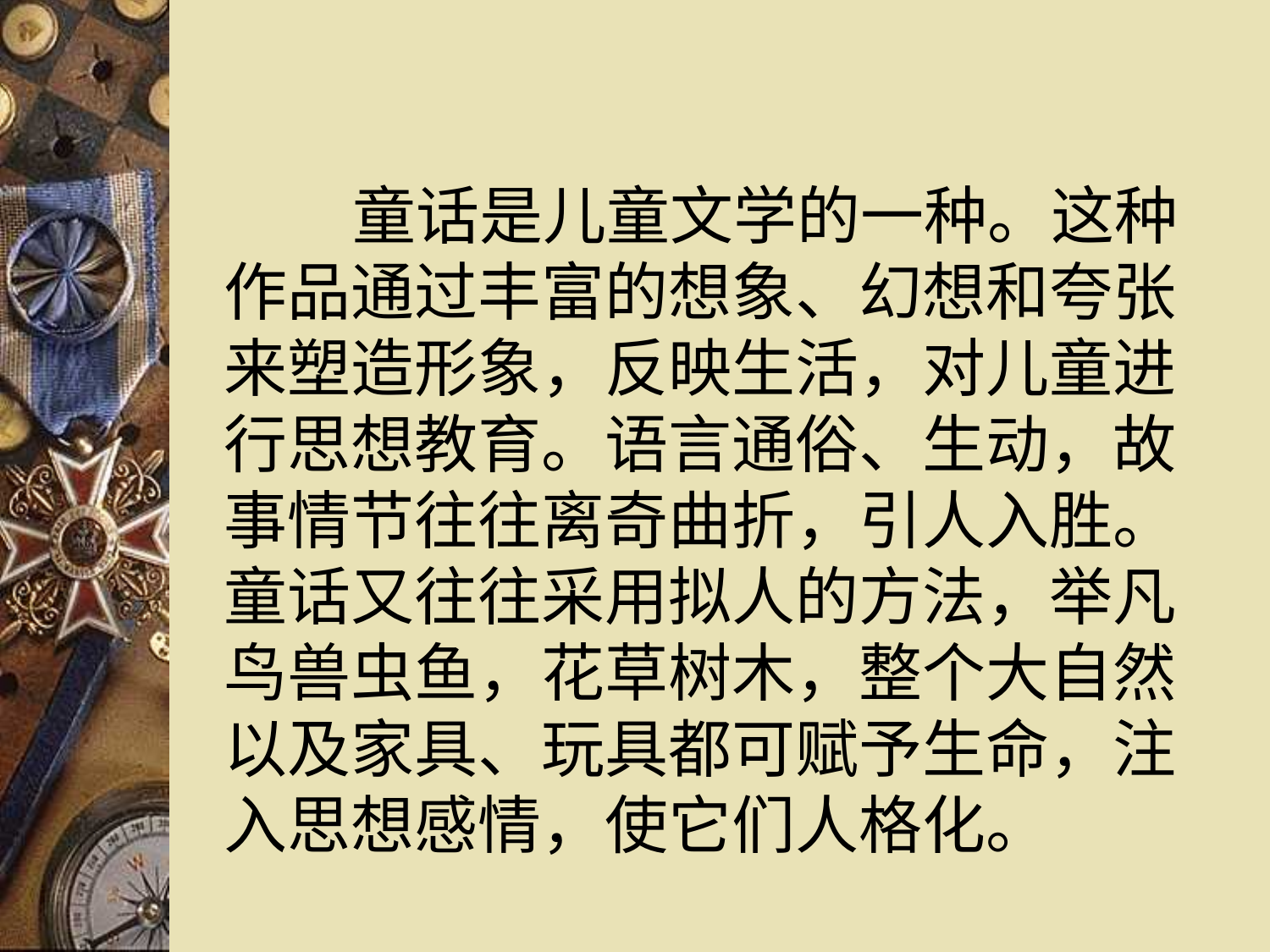

童话是儿童文学的一种。这种作品通过丰富的想象、幻想和夸张来塑造形象，反映生活，对儿童进行思想教育。语言通俗、生动，故事情节往往离奇曲折，引人入胜。童话又往往采用拟人的方法，举凡鸟兽虫鱼，花草树木，整个大自然以及家具、玩具都可赋予生命，注入思想感情，使它们人格化。